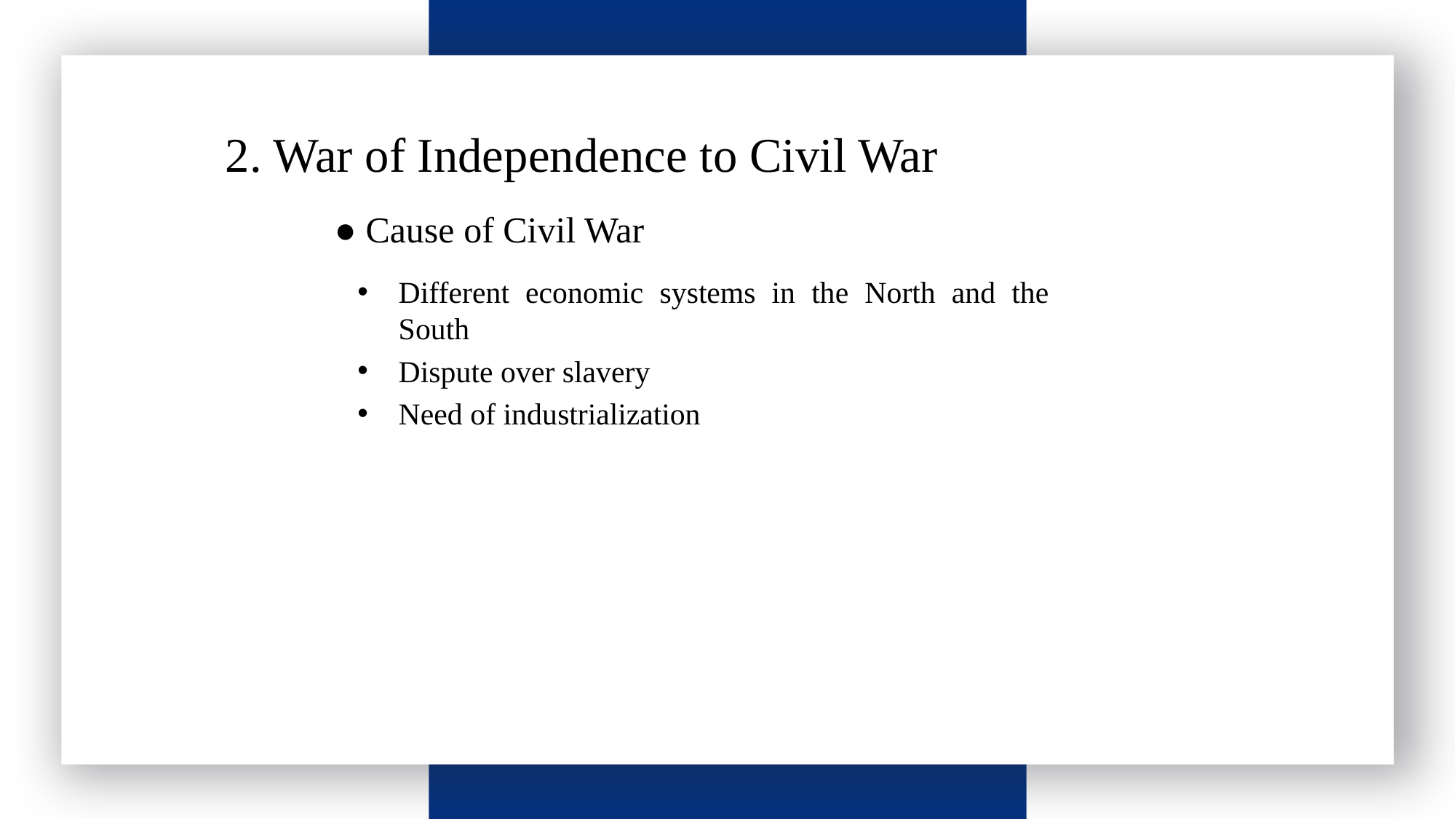

请输入标题
 2. War of Independence to Civil War
● Cause of Civil War
Different economic systems in the North and the South
Dispute over slavery
Need of industrialization